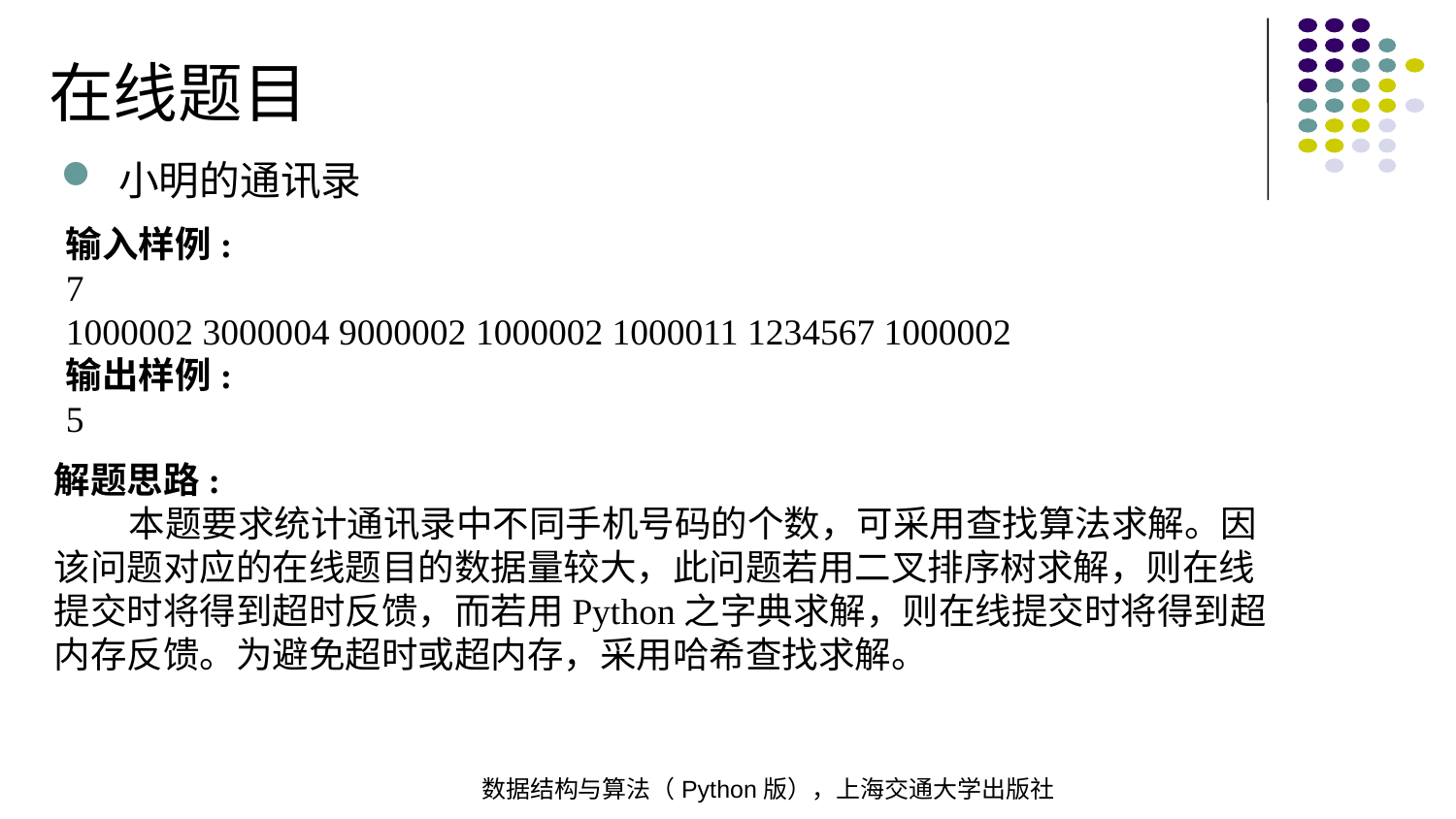

在线题目
小明的通讯录
输入样例:
7
1000002 3000004 9000002 1000002 1000011 1234567 1000002
输出样例:
5
解题思路:
        本题要求统计通讯录中不同手机号码的个数，可采用查找算法求解。因该问题对应的在线题目的数据量较大，此问题若用二叉排序树求解，则在线提交时将得到超时反馈，而若用Python之字典求解，则在线提交时将得到超内存反馈。为避免超时或超内存，采用哈希查找求解。